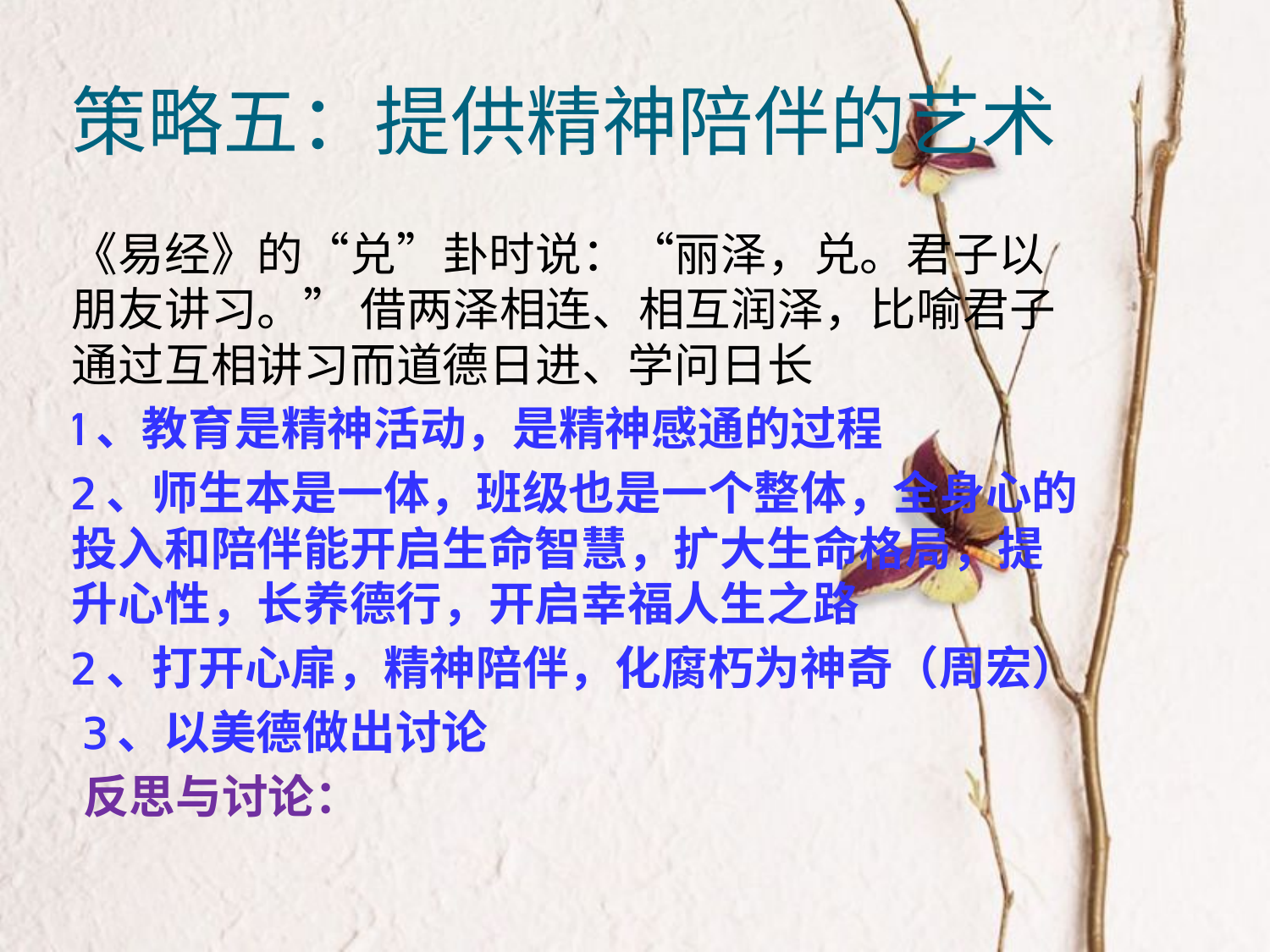

# 策略五：提供精神陪伴的艺术
《易经》的“兑”卦时说：“丽泽，兑。君子以朋友讲习。” 借两泽相连、相互润泽，比喻君子通过互相讲习而道德日进、学问日长
1、教育是精神活动，是精神感通的过程
2、师生本是一体，班级也是一个整体，全身心的投入和陪伴能开启生命智慧，扩大生命格局，提升心性，长养德行，开启幸福人生之路
2、打开心扉，精神陪伴，化腐朽为神奇（周宏）
3、以美德做出讨论
反思与讨论：